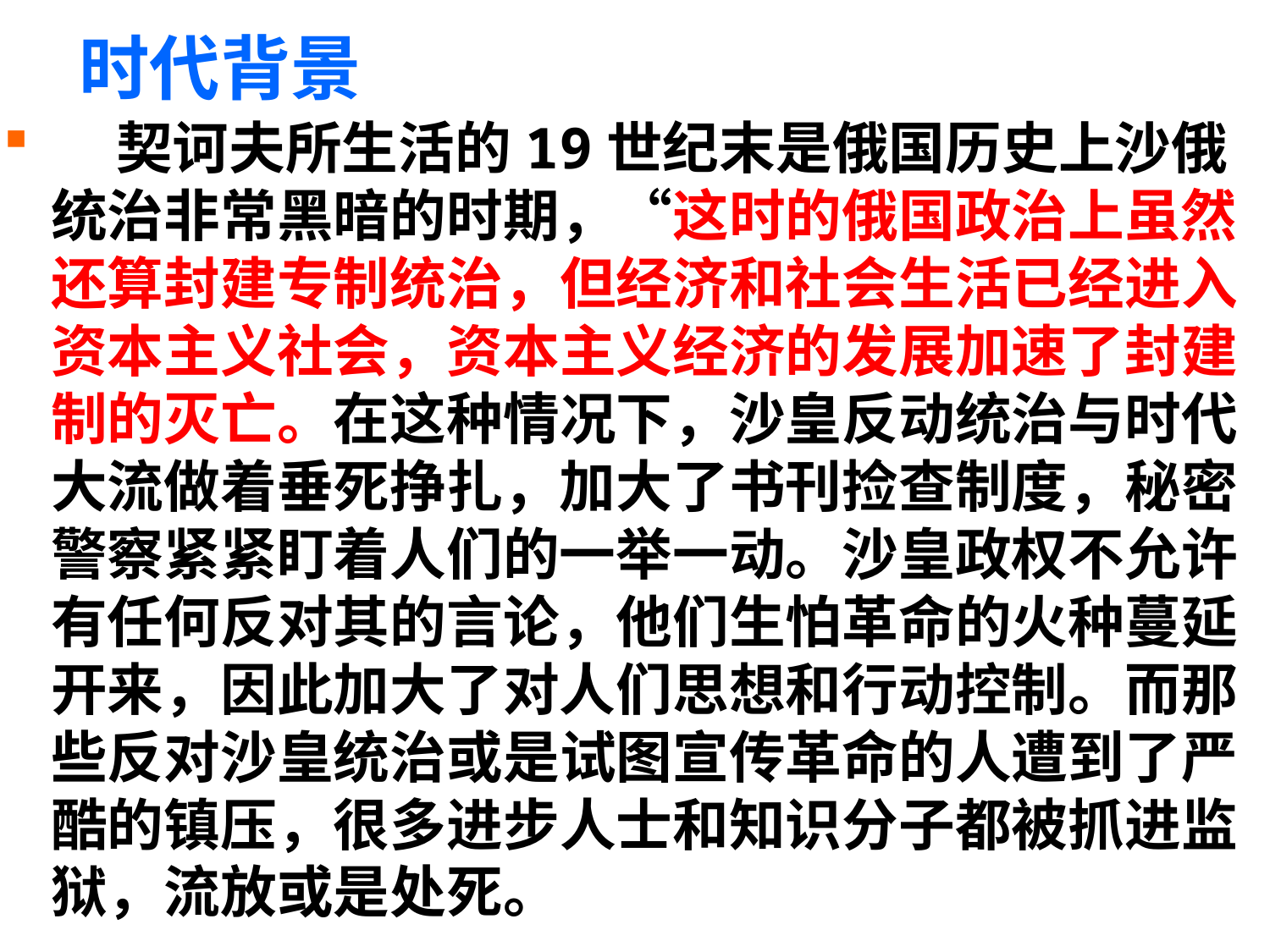

时代背景
    契诃夫所生活的19世纪末是俄国历史上沙俄统治非常黑暗的时期，“这时的俄国政治上虽然还算封建专制统治，但经济和社会生活已经进入资本主义社会，资本主义经济的发展加速了封建制的灭亡。在这种情况下，沙皇反动统治与时代大流做着垂死挣扎，加大了书刊捡查制度，秘密警察紧紧盯着人们的一举一动。沙皇政权不允许有任何反对其的言论，他们生怕革命的火种蔓延开来，因此加大了对人们思想和行动控制。而那些反对沙皇统治或是试图宣传革命的人遭到了严酷的镇压，很多进步人士和知识分子都被抓进监狱，流放或是处死。